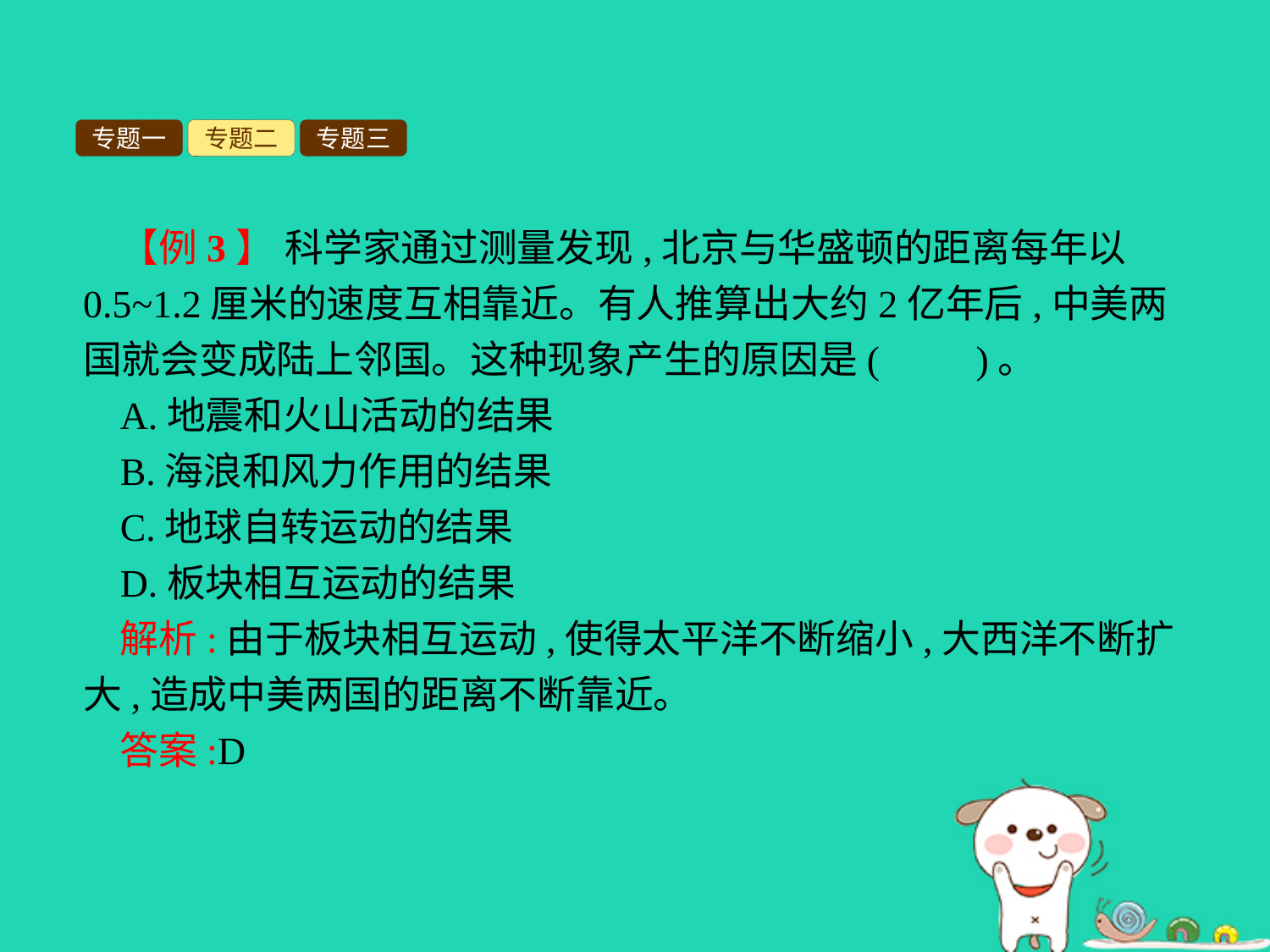

专题一
专题二
专题三
【例3】 科学家通过测量发现,北京与华盛顿的距离每年以0.5~1.2厘米的速度互相靠近。有人推算出大约2亿年后,中美两国就会变成陆上邻国。这种现象产生的原因是(　　)。
A.地震和火山活动的结果
B.海浪和风力作用的结果
C.地球自转运动的结果
D.板块相互运动的结果
解析:由于板块相互运动,使得太平洋不断缩小,大西洋不断扩大,造成中美两国的距离不断靠近。
答案:D